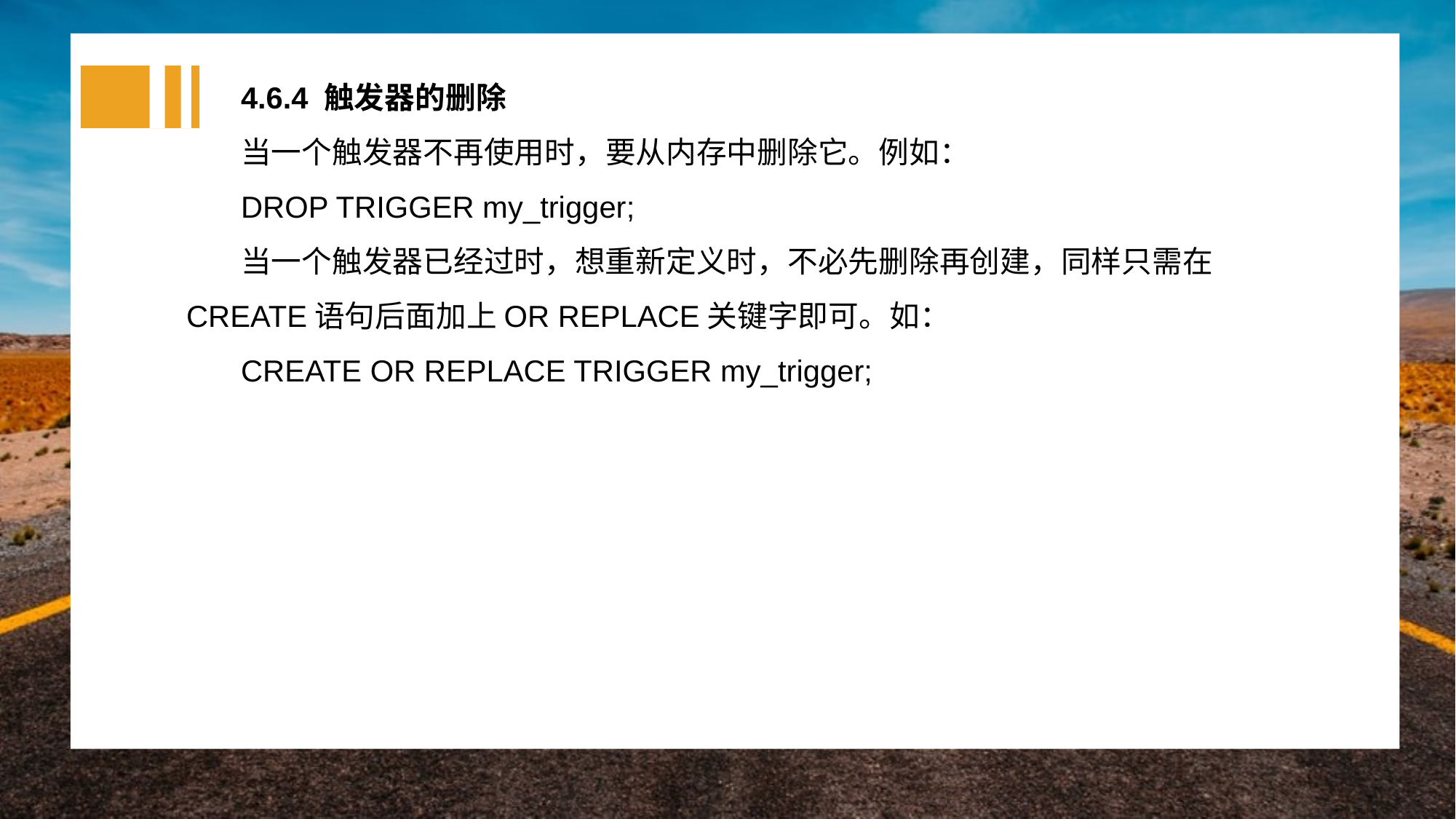

4.6.4 触发器的删除
当一个触发器不再使用时，要从内存中删除它。例如：
DROP TRIGGER my_trigger;
当一个触发器已经过时，想重新定义时，不必先删除再创建，同样只需在CREATE语句后面加上OR REPLACE关键字即可。如：
CREATE OR REPLACE TRIGGER my_trigger;